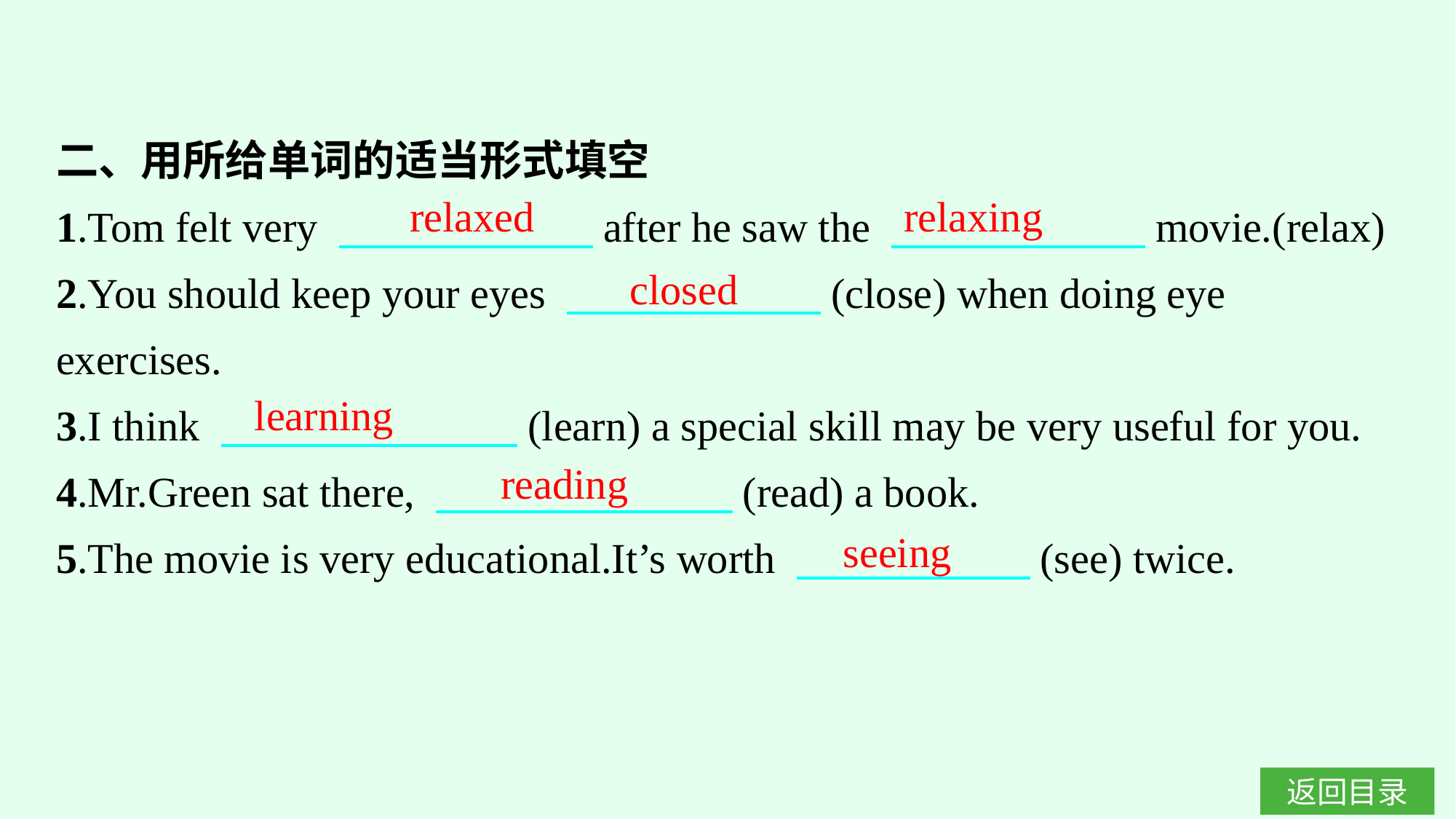

二、用所给单词的适当形式填空
1.Tom felt very 　　　　　　after he saw the 　　　　　　movie.(relax)
2.You should keep your eyes 　　　　　　(close) when doing eye exercises.
3.I think 　　　　　　　(learn) a special skill may be very useful for you.
4.Mr.Green sat there, 　　　　　　　(read) a book.
5.The movie is very educational.It’s worth 　　　　　 (see) twice.
relaxed                                   relaxing
closed
learning
reading
seeing